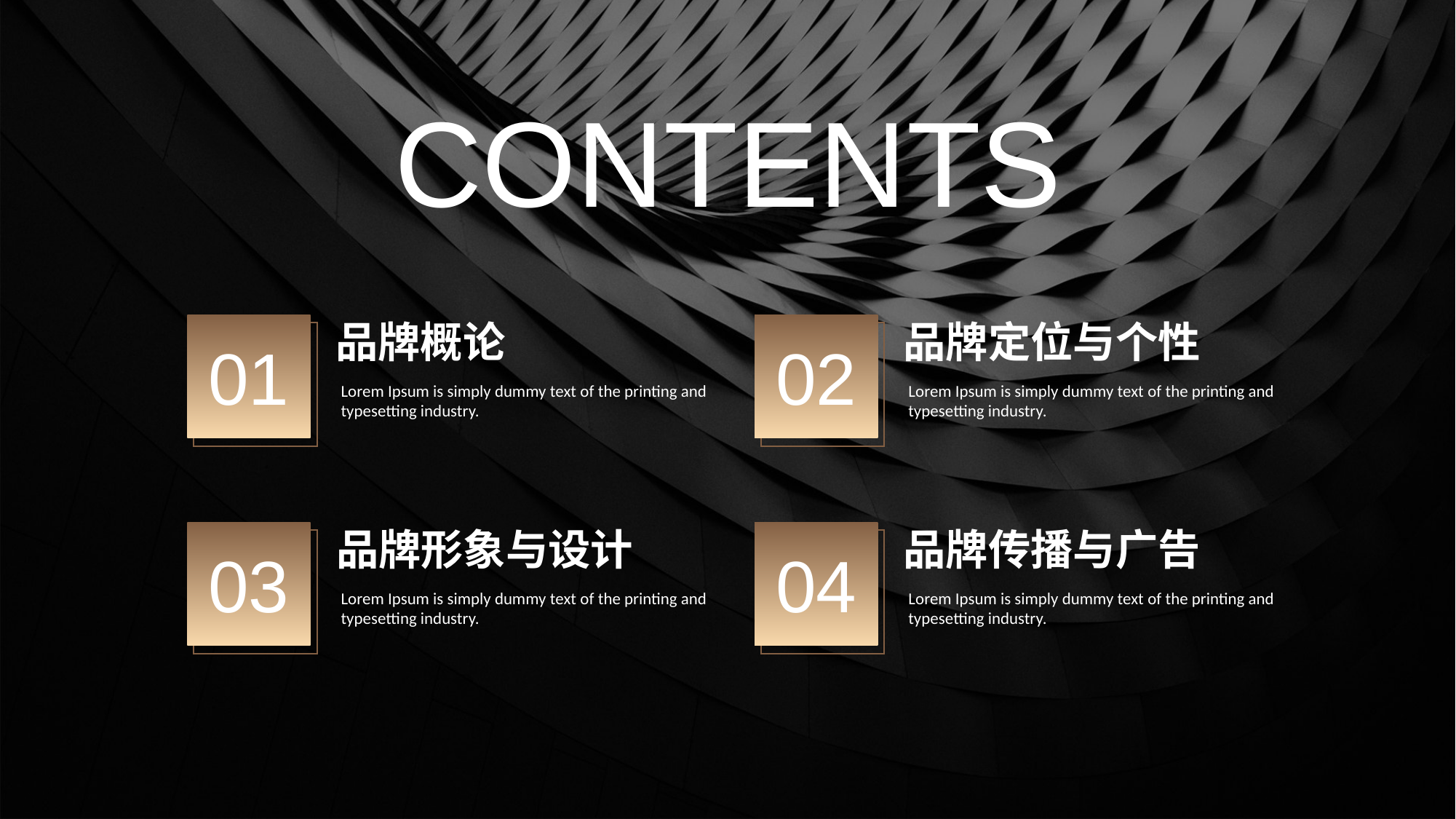

CONTENTS
品牌概论
品牌定位与个性
01
02

Lorem Ipsum is simply dummy text of the printing and typesetting industry.
Lorem Ipsum is simply dummy text of the printing and typesetting industry.
品牌形象与设计
品牌传播与广告
03
04

Lorem Ipsum is simply dummy text of the printing and typesetting industry.
Lorem Ipsum is simply dummy text of the printing and typesetting industry.